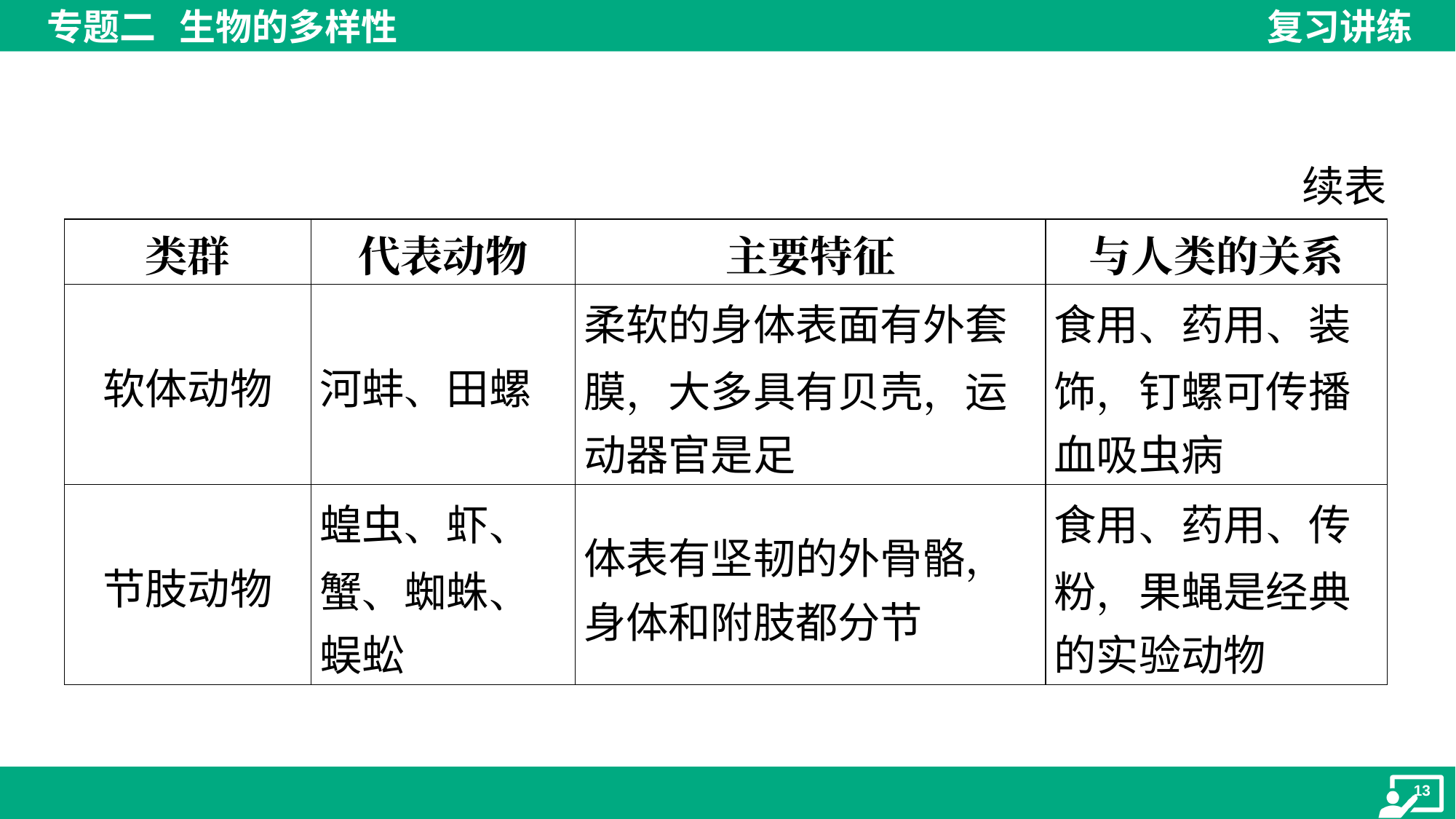

续表
| 类群 | 代表动物 | 主要特征 | 与人类的关系 |
| --- | --- | --- | --- |
| 软体动物 | 河蚌、田螺 | 柔软的身体表面有外套 膜，大多具有贝壳，运 动器官是足 | 食用、药用、装 饰，钉螺可传播 血吸虫病 |
| 节肢动物 | 蝗虫、虾、 蟹、蜘蛛、 蜈蚣 | 体表有坚韧的外骨骼， 身体和附肢都分节 | 食用、药用、传 粉，果蝇是经典 的实验动物 |